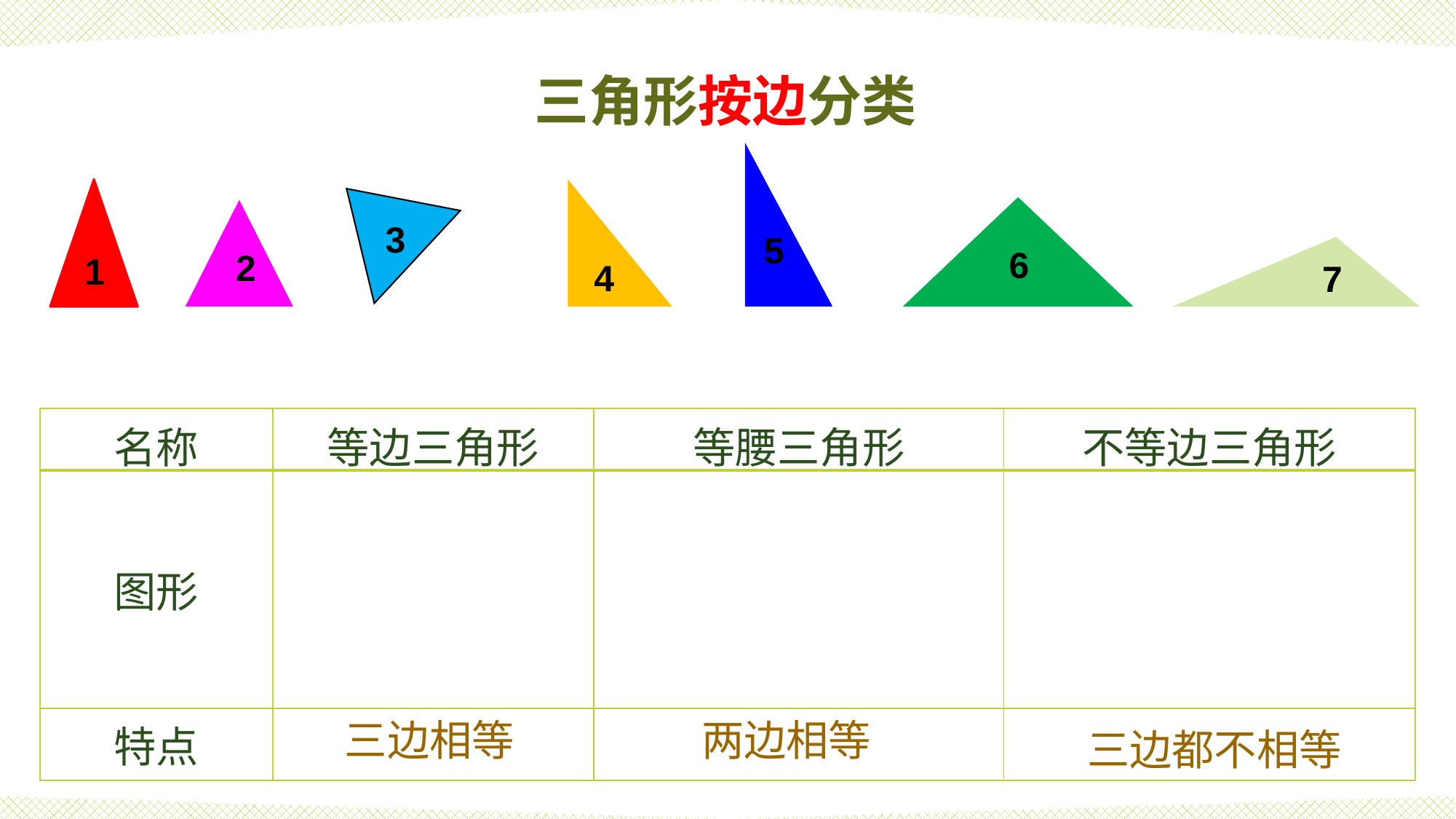

三角形按边分类

5

3

1

4

6

2

7
| 名称 | 等边三角形 | 等腰三角形 | 不等边三角形 |
| --- | --- | --- | --- |
| 图形 |  |  |  |
| 特点 |  |  |  |
两边相等
三边相等
三边都不相等